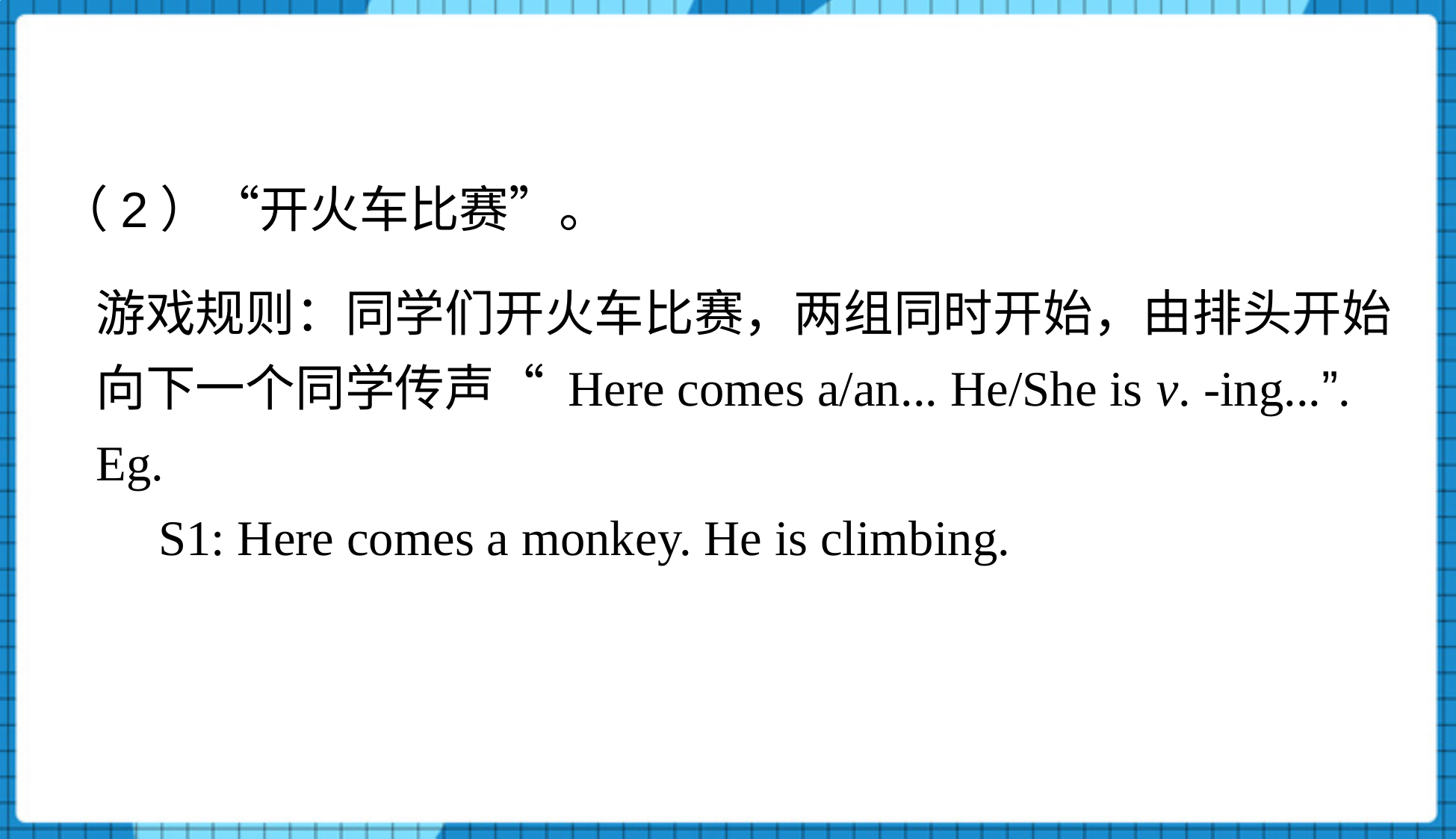

（2）“开火车比赛”。

游戏规则：同学们开火车比赛，两组同时开始，由排头开始向下一个同学传声“ Here comes a/an... He/She is v. -ing...”.
Eg.
     S1: Here comes a monkey. He is climbing.